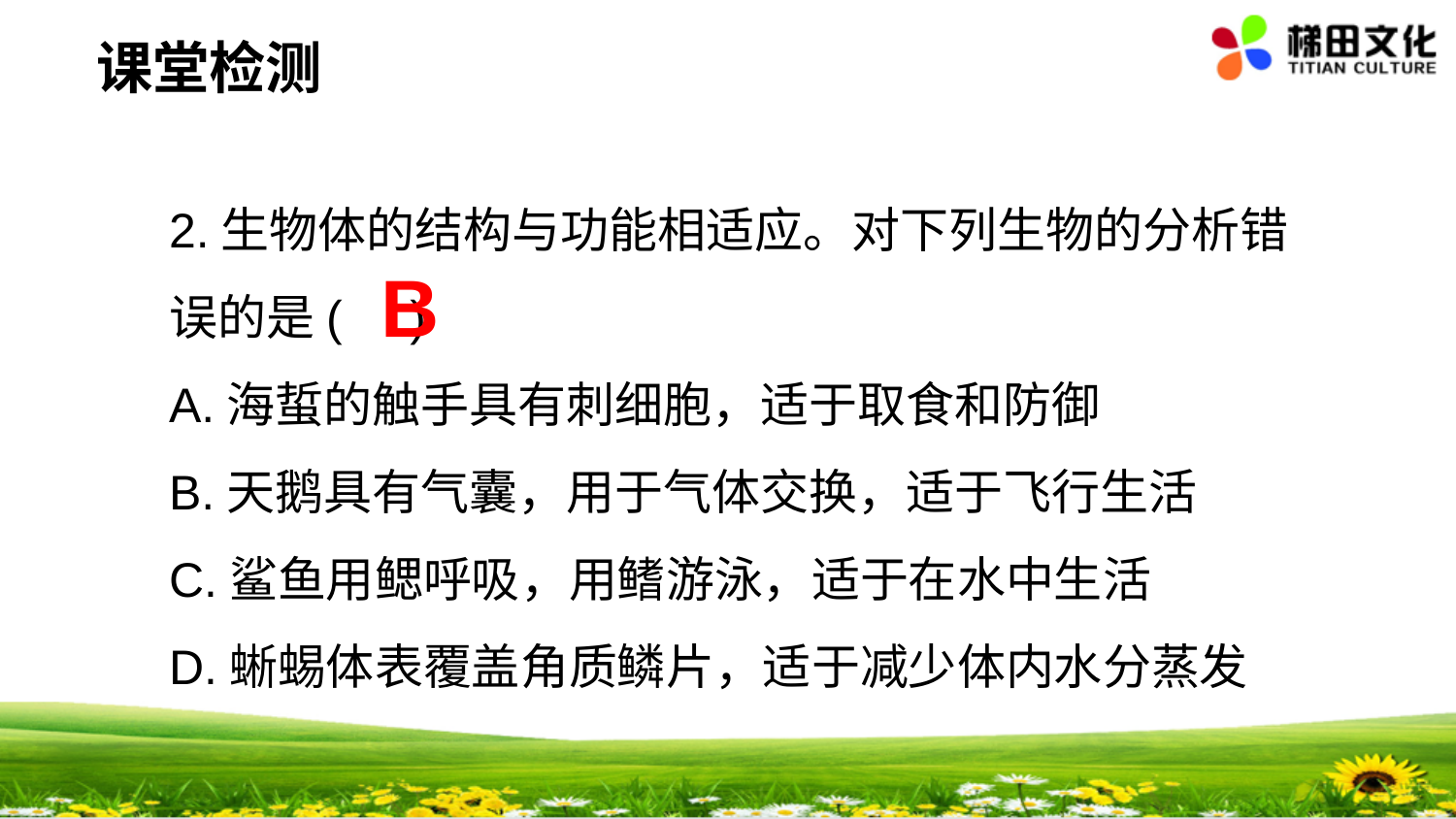

课堂检测
2.生物体的结构与功能相适应。对下列生物的分析错误的是(     )
A.海蜇的触手具有刺细胞，适于取食和防御
B.天鹅具有气囊，用于气体交换，适于飞行生活
C.鲨鱼用鳃呼吸，用鳍游泳，适于在水中生活
D.蜥蜴体表覆盖角质鳞片，适于减少体内水分蒸发
B